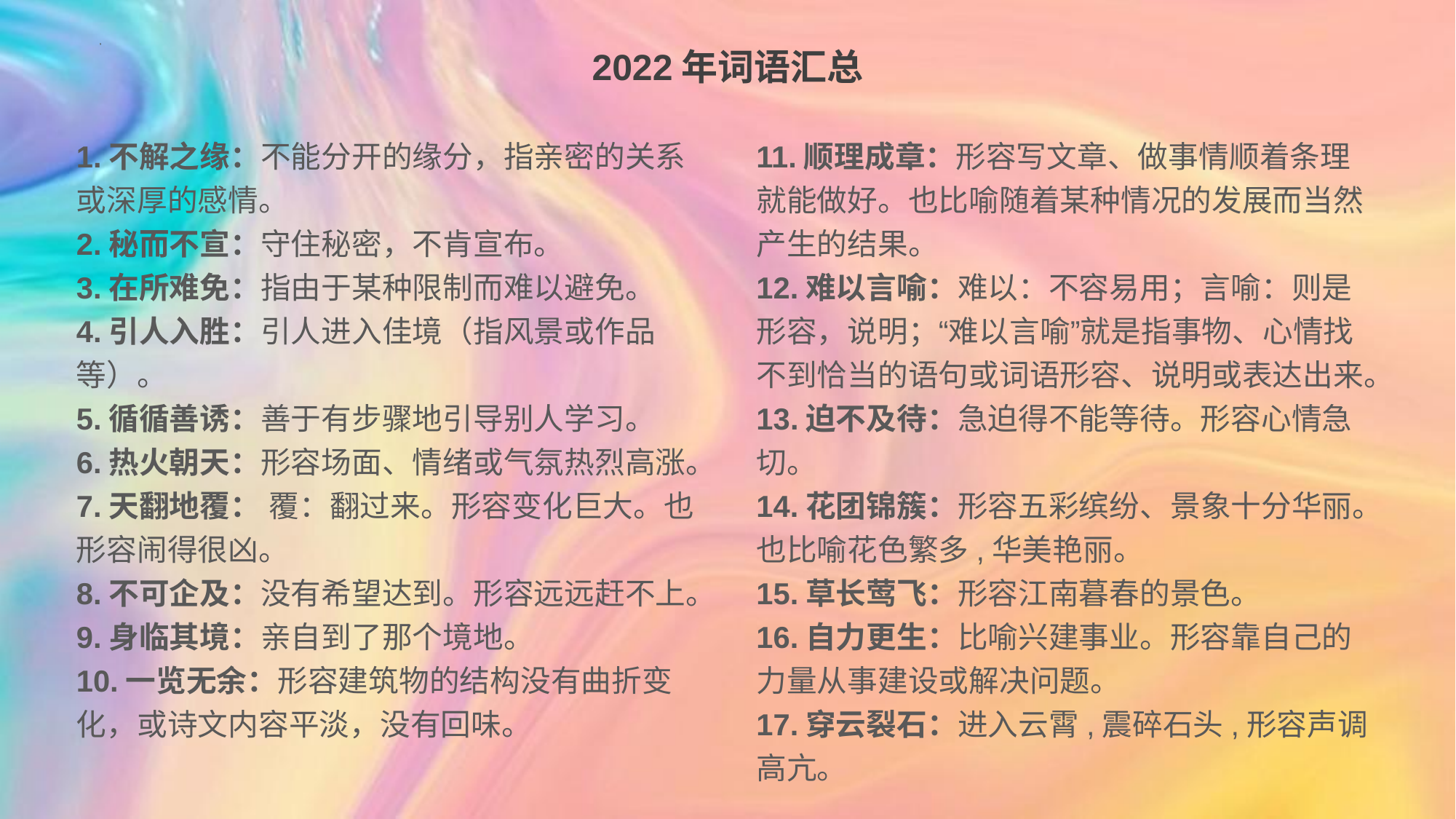

2022年词语汇总
1.不解之缘：不能分开的缘分，指亲密的关系或深厚的感情。
2.秘而不宣：守住秘密，不肯宣布。
3.在所难免：指由于某种限制而难以避免。
4.引人入胜：引人进入佳境（指风景或作品等）。
5.循循善诱：善于有步骤地引导别人学习。
6.热火朝天：形容场面、情绪或气氛热烈高涨。
7.天翻地覆： 覆：翻过来。形容变化巨大。也形容闹得很凶。
8.不可企及：没有希望达到。形容远远赶不上。
9.身临其境：亲自到了那个境地。
10.一览无余：形容建筑物的结构没有曲折变化，或诗文内容平淡，没有回味。

11.顺理成章：形容写文章、做事情顺着条理就能做好。也比喻随着某种情况的发展而当然产生的结果。
12.难以言喻：难以：不容易用；言喻：则是形容，说明；“难以言喻”就是指事物、心情找不到恰当的语句或词语形容、说明或表达出来。
13.迫不及待：急迫得不能等待。形容心情急切。
14.花团锦簇：形容五彩缤纷、景象十分华丽。也比喻花色繁多,华美艳丽。
15.草长莺飞：形容江南暮春的景色。
16.自力更生：比喻兴建事业。形容靠自己的力量从事建设或解决问题。
17.穿云裂石：进入云霄,震碎石头,形容声调高亢。